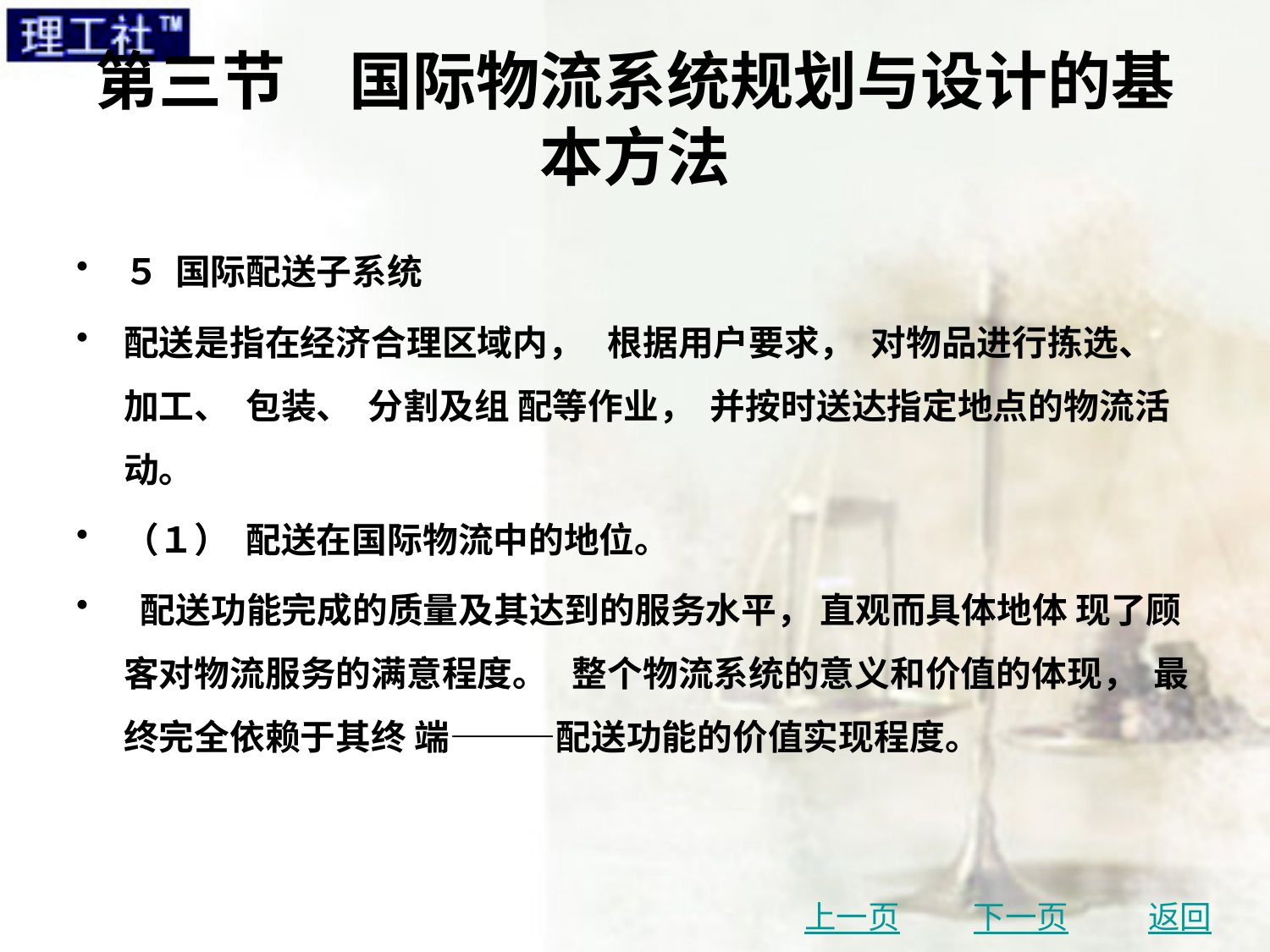

# 第三节　国际物流系统规划与设计的基本方法
５  国际配送子系统
配送是指在经济合理区域内，   根据用户要求，  对物品进行拣选、  加工、  包装、  分割及组 配等作业，  并按时送达指定地点的物流活动。
（１）  配送在国际物流中的地位。
 配送功能完成的质量及其达到的服务水平， 直观而具体地体 现了顾客对物流服务的满意程度。   整个物流系统的意义和价值的体现，  最终完全依赖于其终 端———配送功能的价值实现程度。

上一页
下一页
返回